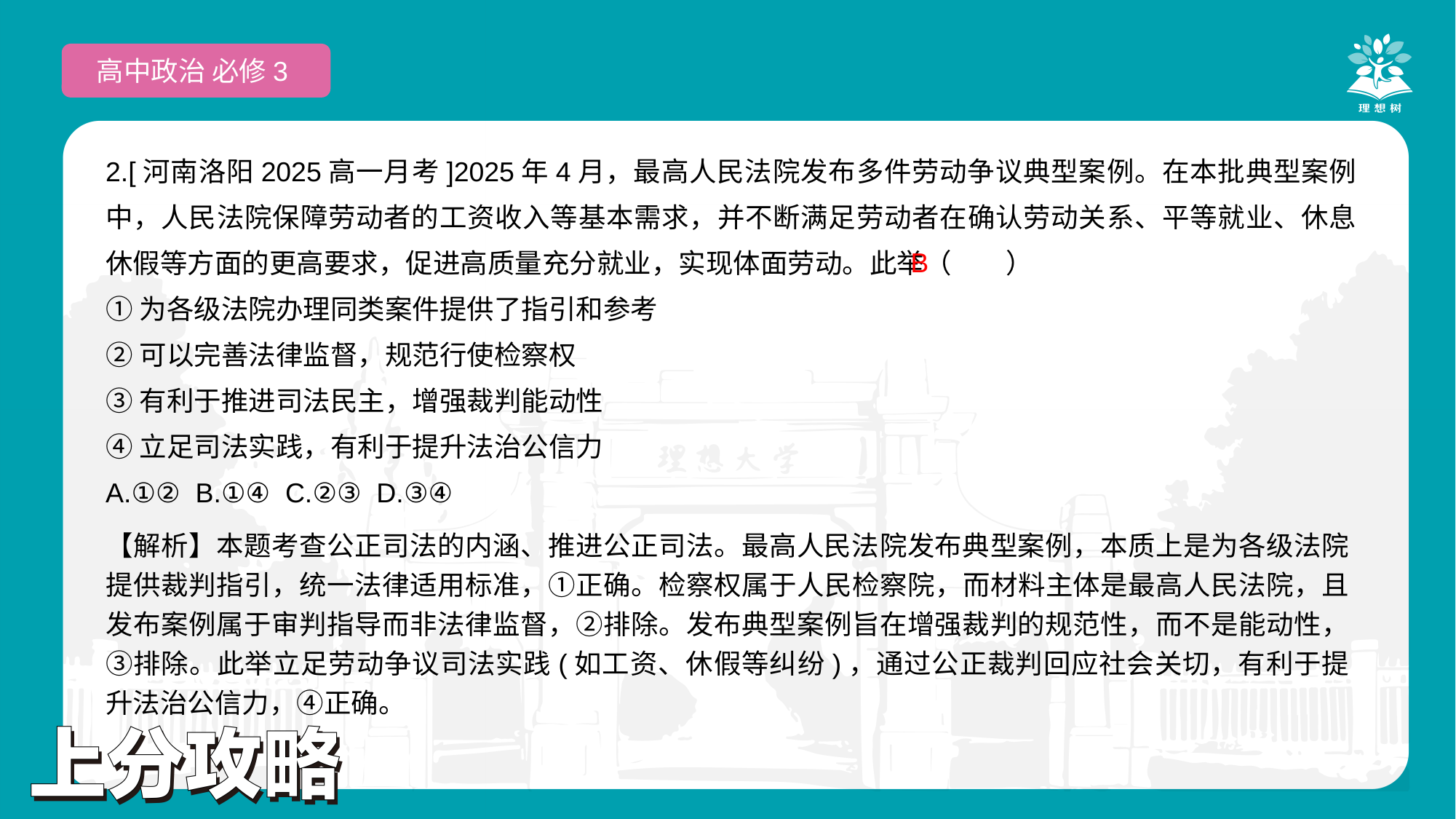

高中政治 必修3
2.[河南洛阳2025高一月考]2025年4月，最高人民法院发布多件劳动争议典型案例。在本批典型案例中，人民法院保障劳动者的工资收入等基本需求，并不断满足劳动者在确认劳动关系、平等就业、休息休假等方面的更高要求，促进高质量充分就业，实现体面劳动。此举（　　）
①为各级法院办理同类案件提供了指引和参考
②可以完善法律监督，规范行使检察权
③有利于推进司法民主，增强裁判能动性
④立足司法实践，有利于提升法治公信力
A.①②  B.①④  C.②③  D.③④
 B
【解析】本题考查公正司法的内涵、推进公正司法。最高人民法院发布典型案例，本质上是为各级法院提供裁判指引，统一法律适用标准，①正确。检察权属于人民检察院，而材料主体是最高人民法院，且发布案例属于审判指导而非法律监督，②排除。发布典型案例旨在增强裁判的规范性，而不是能动性，③排除。此举立足劳动争议司法实践(如工资、休假等纠纷)，通过公正裁判回应社会关切，有利于提升法治公信力，④正确。